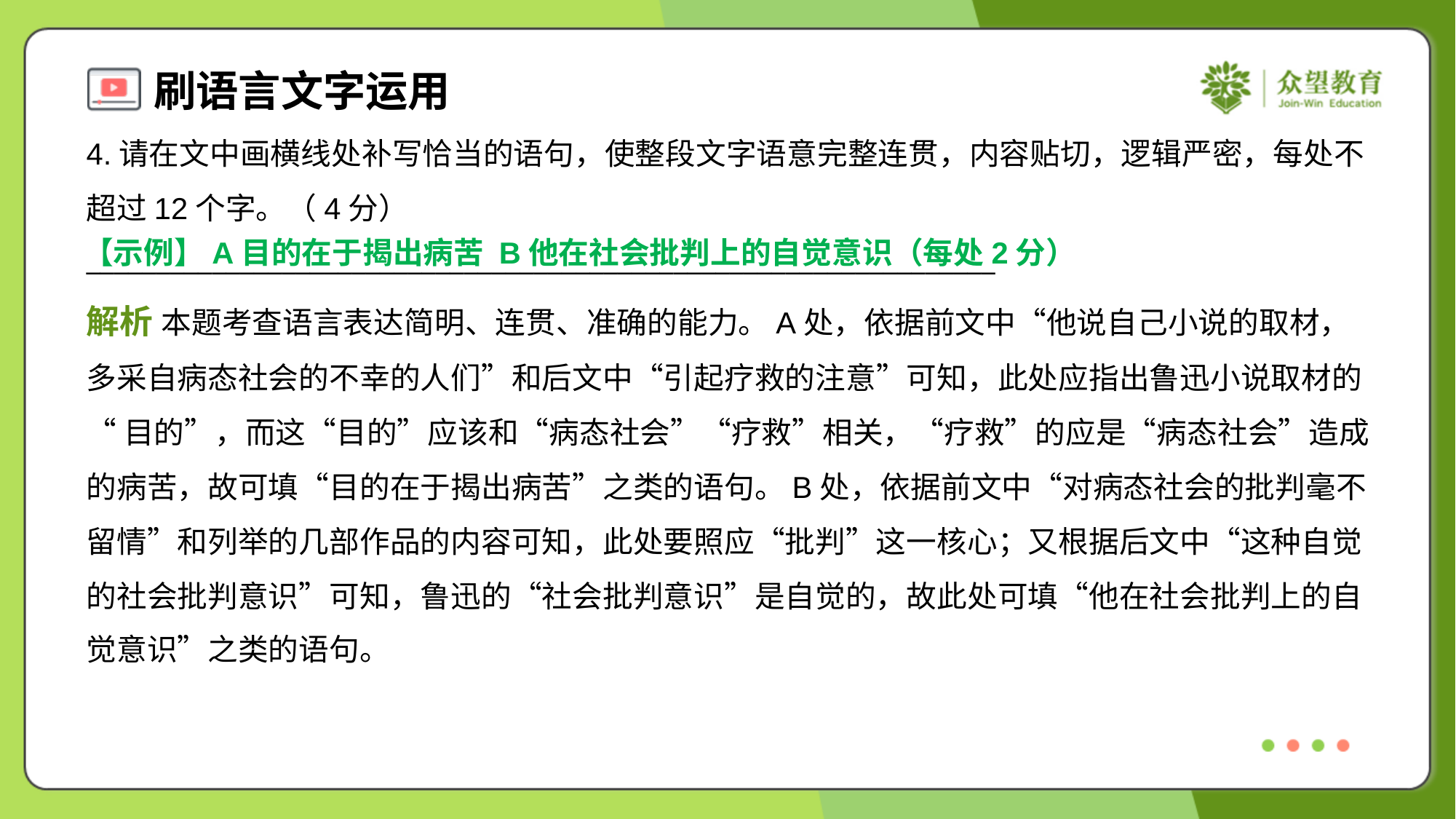

4.请在文中画横线处补写恰当的语句，使整段文字语意完整连贯，内容贴切，逻辑严密，每处不
超过12个字。（4分）
_________________________________________________________________
【示例】A目的在于揭出病苦 B他在社会批判上的自觉意识（每处2分）
解析 本题考查语言表达简明、连贯、准确的能力。A处，依据前文中“他说自己小说的取材，
多采自病态社会的不幸的人们”和后文中“引起疗救的注意”可知，此处应指出鲁迅小说取材的
“目的”，而这“目的”应该和“病态社会”“疗救”相关，“疗救”的应是“病态社会”造成
的病苦，故可填“目的在于揭出病苦”之类的语句。B处，依据前文中“对病态社会的批判毫不
留情”和列举的几部作品的内容可知，此处要照应“批判”这一核心；又根据后文中“这种自觉
的社会批判意识”可知，鲁迅的“社会批判意识”是自觉的，故此处可填“他在社会批判上的自
觉意识”之类的语句。